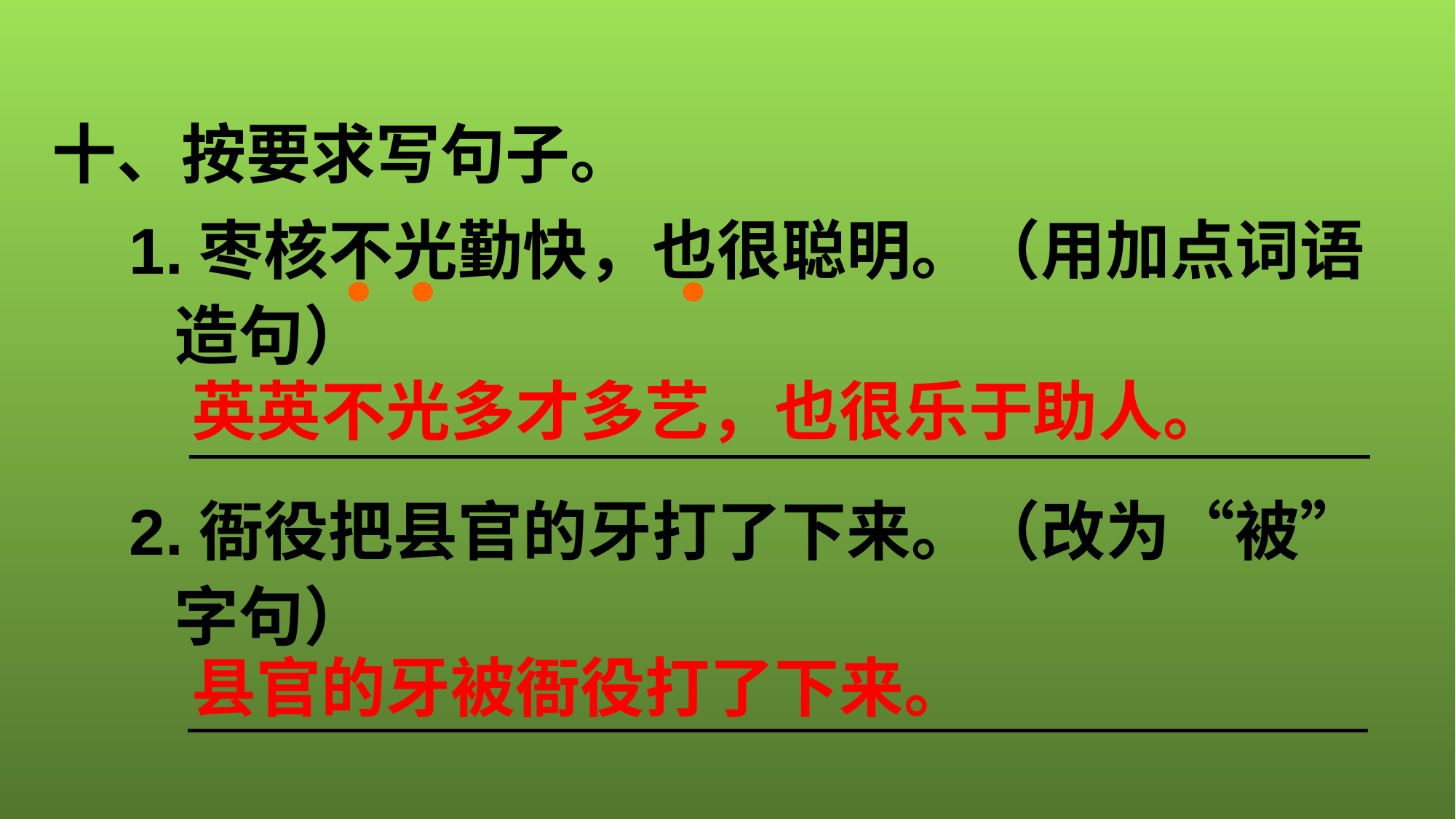

十、按要求写句子。
1.枣核不光勤快，也很聪明。（用加点词语
  造句）

英英不光多才多艺，也很乐于助人。
2.衙役把县官的牙打了下来。（改为“被”
  字句）
县官的牙被衙役打了下来。